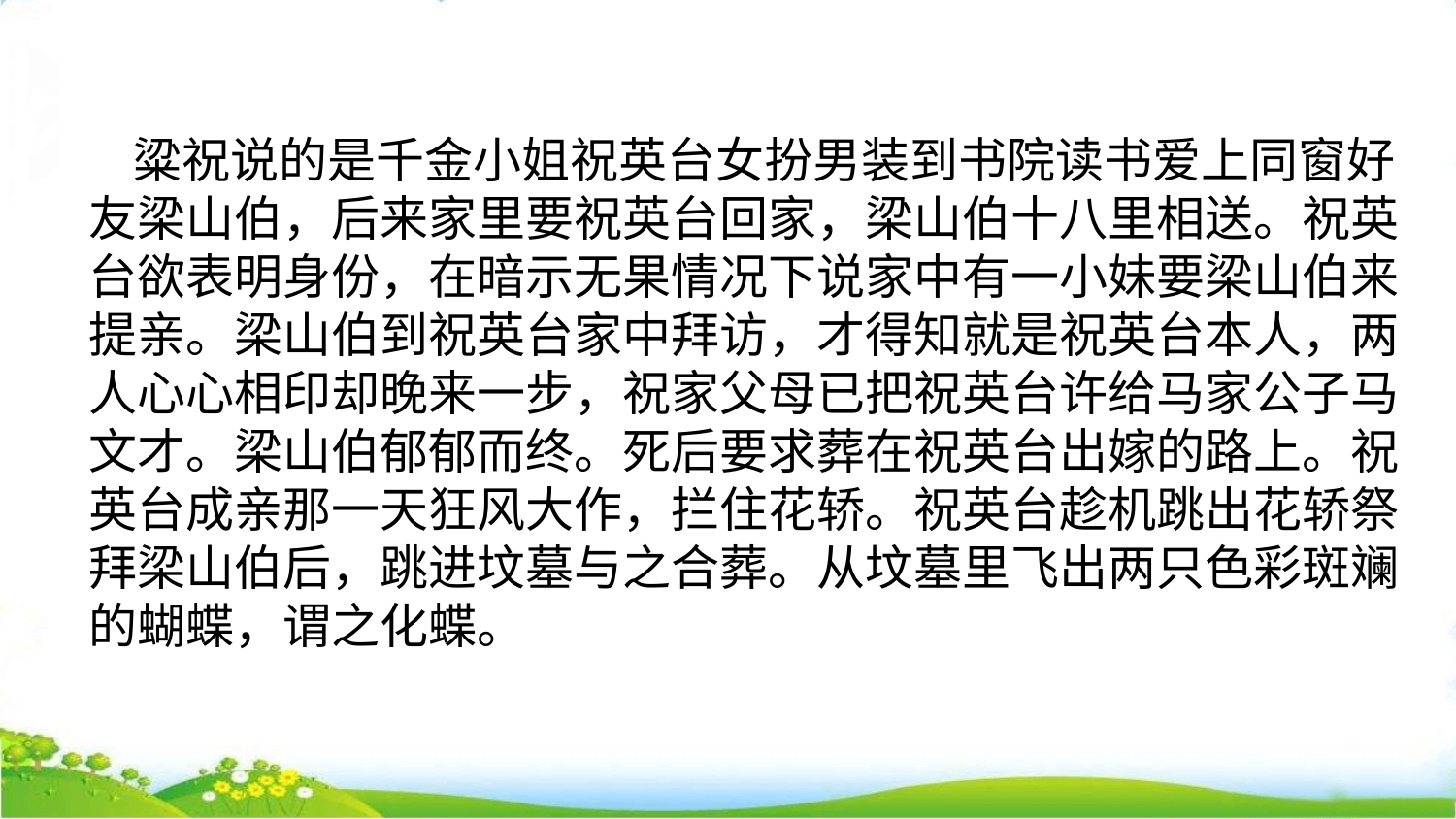

粱祝说的是千金小姐祝英台女扮男装到书院读书爱上同窗好友梁山伯，后来家里要祝英台回家，梁山伯十八里相送。祝英台欲表明身份，在暗示无果情况下说家中有一小妹要梁山伯来提亲。梁山伯到祝英台家中拜访，才得知就是祝英台本人，两人心心相印却晚来一步，祝家父母已把祝英台许给马家公子马文才。梁山伯郁郁而终。死后要求葬在祝英台出嫁的路上。祝英台成亲那一天狂风大作，拦住花轿。祝英台趁机跳出花轿祭拜梁山伯后，跳进坟墓与之合葬。从坟墓里飞出两只色彩斑斓的蝴蝶，谓之化蝶。